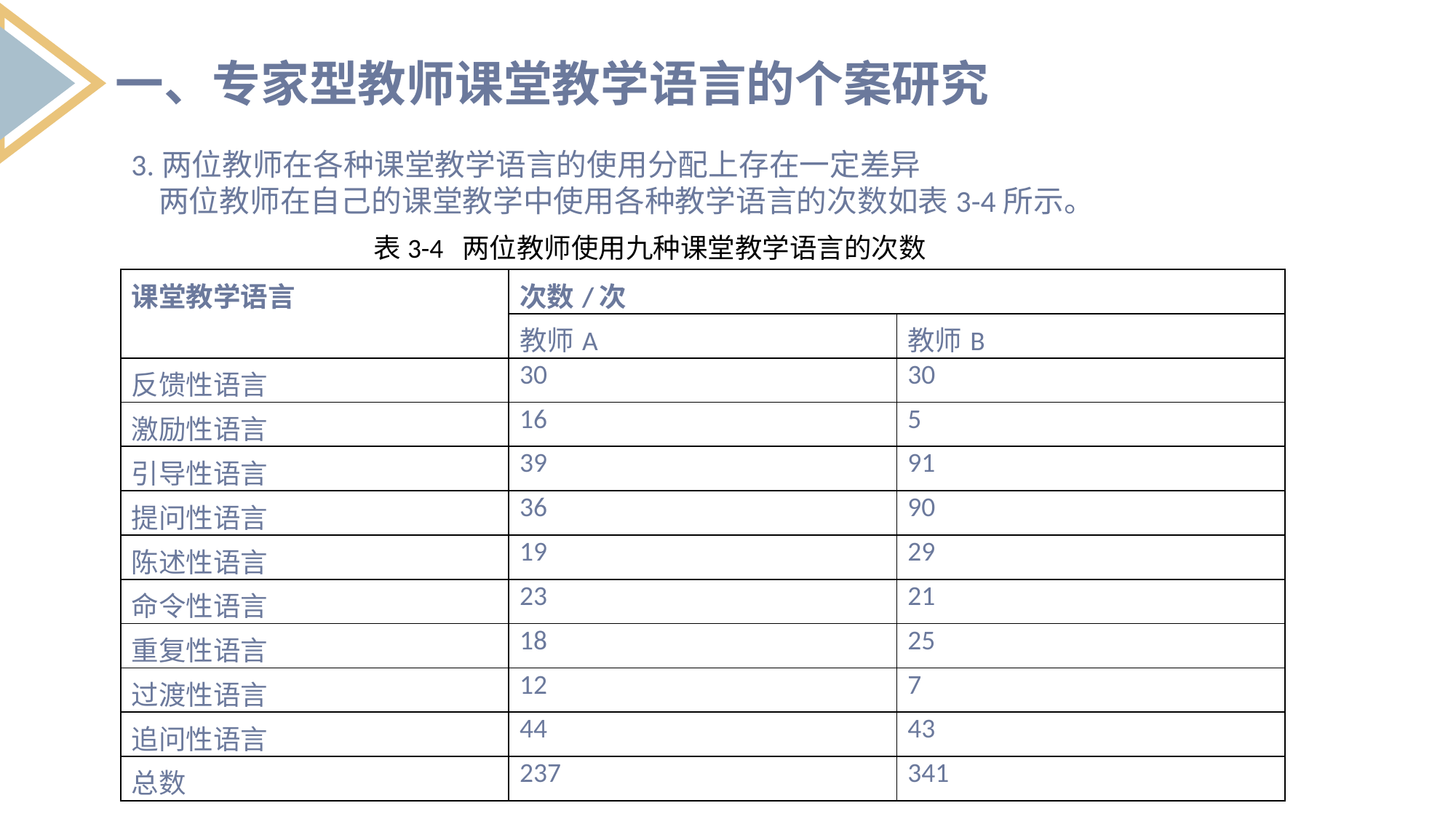

一、专家型教师课堂教学语言的个案研究
3.两位教师在各种课堂教学语言的使用分配上存在一定差异
   两位教师在自己的课堂教学中使用各种教学语言的次数如表3-4所示。
表3-4  两位教师使用九种课堂教学语言的次数
| 课堂教学语言 | 次数/次 |  |
| --- | --- | --- |
|  | 教师A | 教师B |
| 反馈性语言 | 30 | 30 |
| 激励性语言 | 16 | 5 |
| 引导性语言 | 39 | 91 |
| 提问性语言 | 36 | 90 |
| 陈述性语言 | 19 | 29 |
| 命令性语言 | 23 | 21 |
| 重复性语言 | 18 | 25 |
| 过渡性语言 | 12 | 7 |
| 追问性语言 | 44 | 43 |
| 总数 | 237 | 341 |